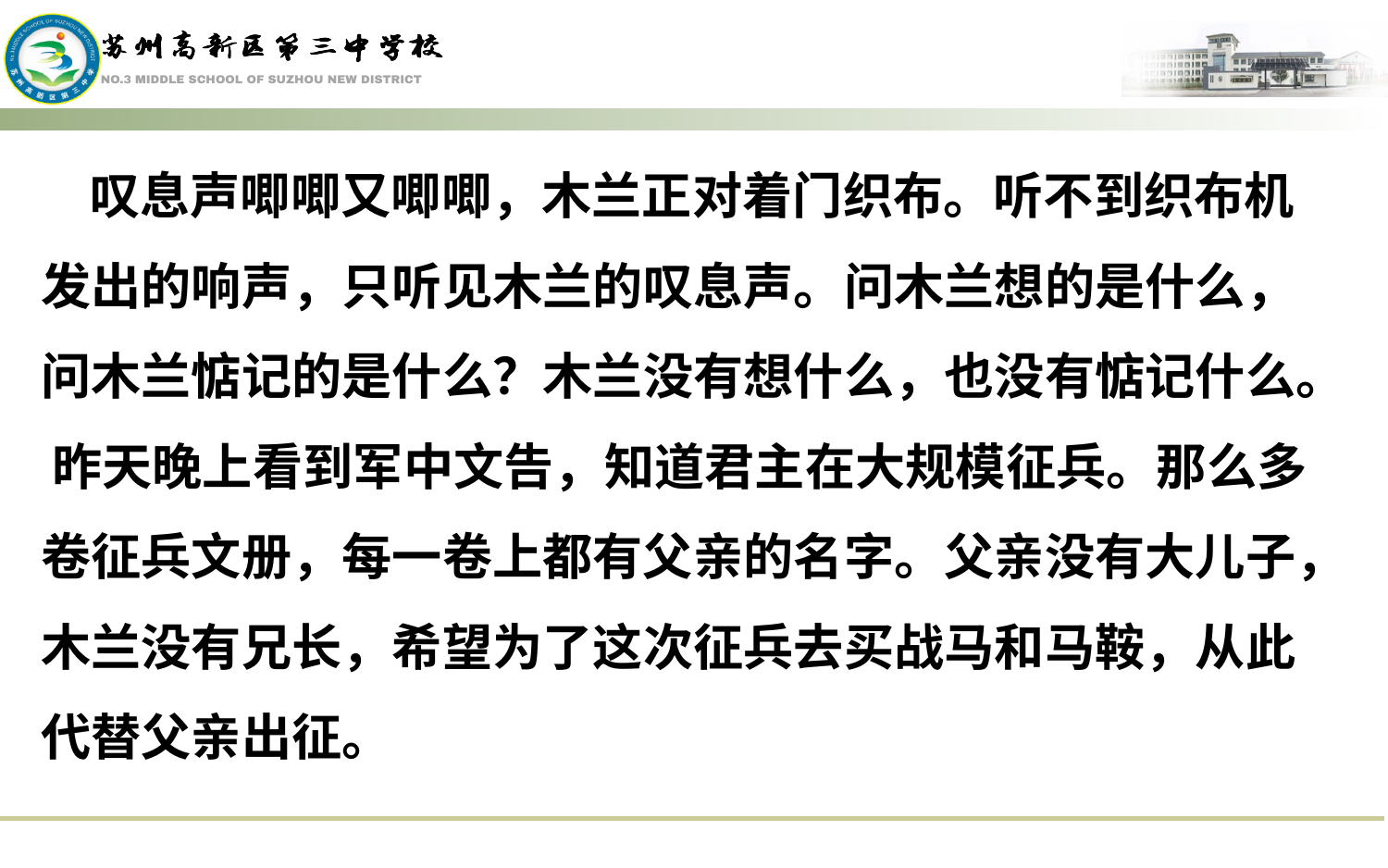

叹息声唧唧又唧唧，木兰正对着门织布。听不到织布机发出的响声，只听见木兰的叹息声。问木兰想的是什么，问木兰惦记的是什么？木兰没有想什么，也没有惦记什么。 昨天晚上看到军中文告，知道君主在大规模征兵。那么多卷征兵文册，每一卷上都有父亲的名字。父亲没有大儿子，木兰没有兄长，希望为了这次征兵去买战马和马鞍，从此代替父亲出征。